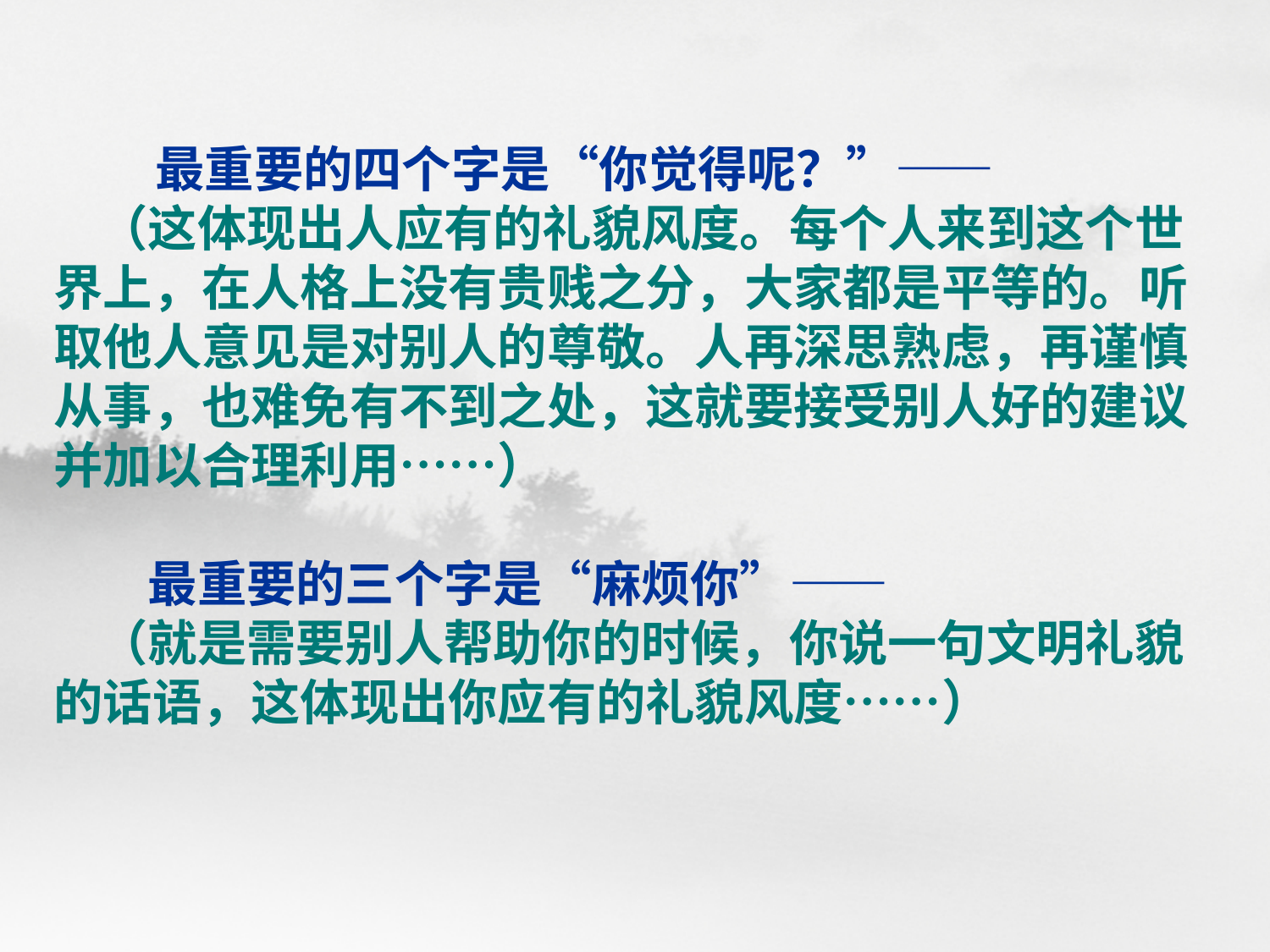

# 最重要的四个字是“你觉得呢？”—— （这体现出人应有的礼貌风度。每个人来到这个世界上，在人格上没有贵贱之分，大家都是平等的。听取他人意见是对别人的尊敬。人再深思熟虑，再谨慎从事，也难免有不到之处，这就要接受别人好的建议并加以合理利用……） 　    最重要的三个字是“麻烦你”—— （就是需要别人帮助你的时候，你说一句文明礼貌的话语，这体现出你应有的礼貌风度……）